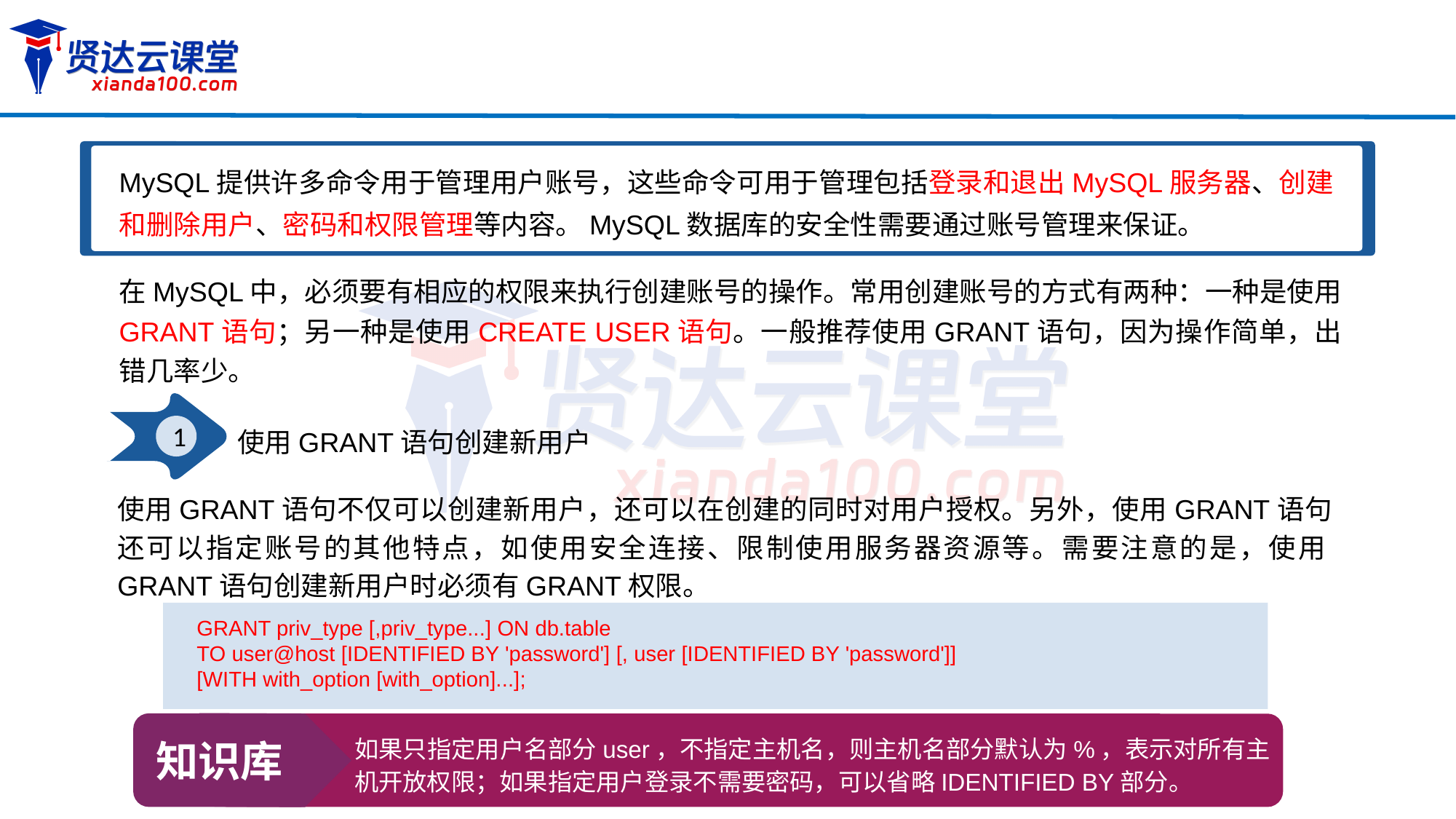

MySQL提供许多命令用于管理用户账号，这些命令可用于管理包括登录和退出MySQL服务器、创建和删除用户、密码和权限管理等内容。MySQL数据库的安全性需要通过账号管理来保证。
在MySQL中，必须要有相应的权限来执行创建账号的操作。常用创建账号的方式有两种：一种是使用GRANT语句；另一种是使用CREATE USER语句。一般推荐使用GRANT语句，因为操作简单，出错几率少。

1
使用GRANT语句创建新用户
使用GRANT语句不仅可以创建新用户，还可以在创建的同时对用户授权。另外，使用GRANT语句还可以指定账号的其他特点，如使用安全连接、限制使用服务器资源等。需要注意的是，使用GRANT语句创建新用户时必须有GRANT权限。

GRANT priv_type [,priv_type...] ON db.table
TO user@host [IDENTIFIED BY 'password'] [, user [IDENTIFIED BY 'password']]
[WITH with_option [with_option]...];
知识库

如果只指定用户名部分user，不指定主机名，则主机名部分默认为%，表示对所有主机开放权限；如果指定用户登录不需要密码，可以省略IDENTIFIED BY部分。